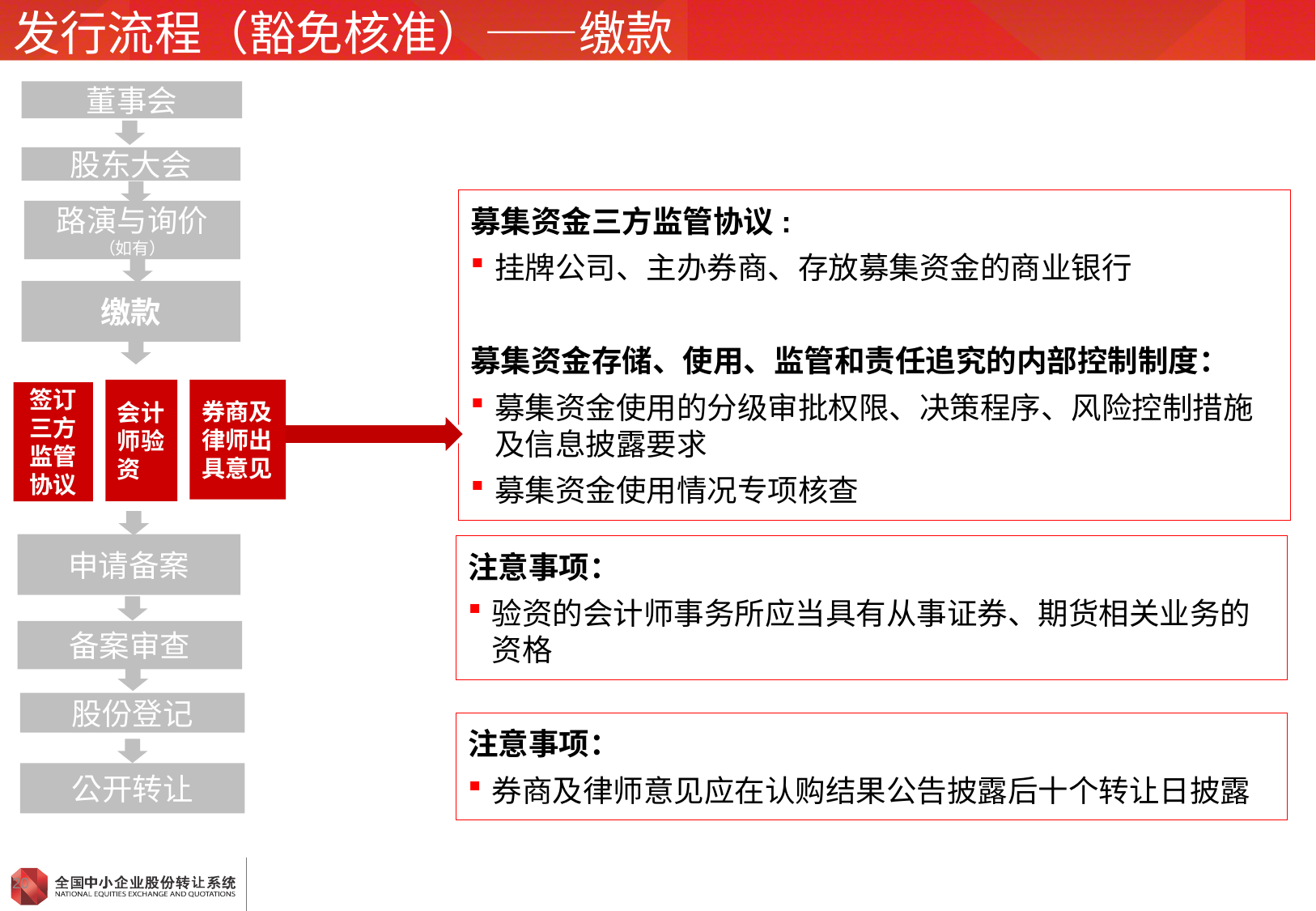

# 发行流程（豁免核准）——缴款
董事会

股东大会

募集资金三方监管协议:
挂牌公司、主办券商、存放募集资金的商业银行

募集资金存储、使用、监管和责任追究的内部控制制度：
募集资金使用的分级审批权限、决策程序、风险控制措施及信息披露要求
募集资金使用情况专项核查
路演与询价
（如有）

缴款

券商及律师出具意见
会计师验资
签订三方
监管协议

申请备案
注意事项：
验资的会计师事务所应当具有从事证券、期货相关业务的资格

备案审查

股份登记
注意事项：
券商及律师意见应在认购结果公告披露后十个转让日披露

公开转让
20